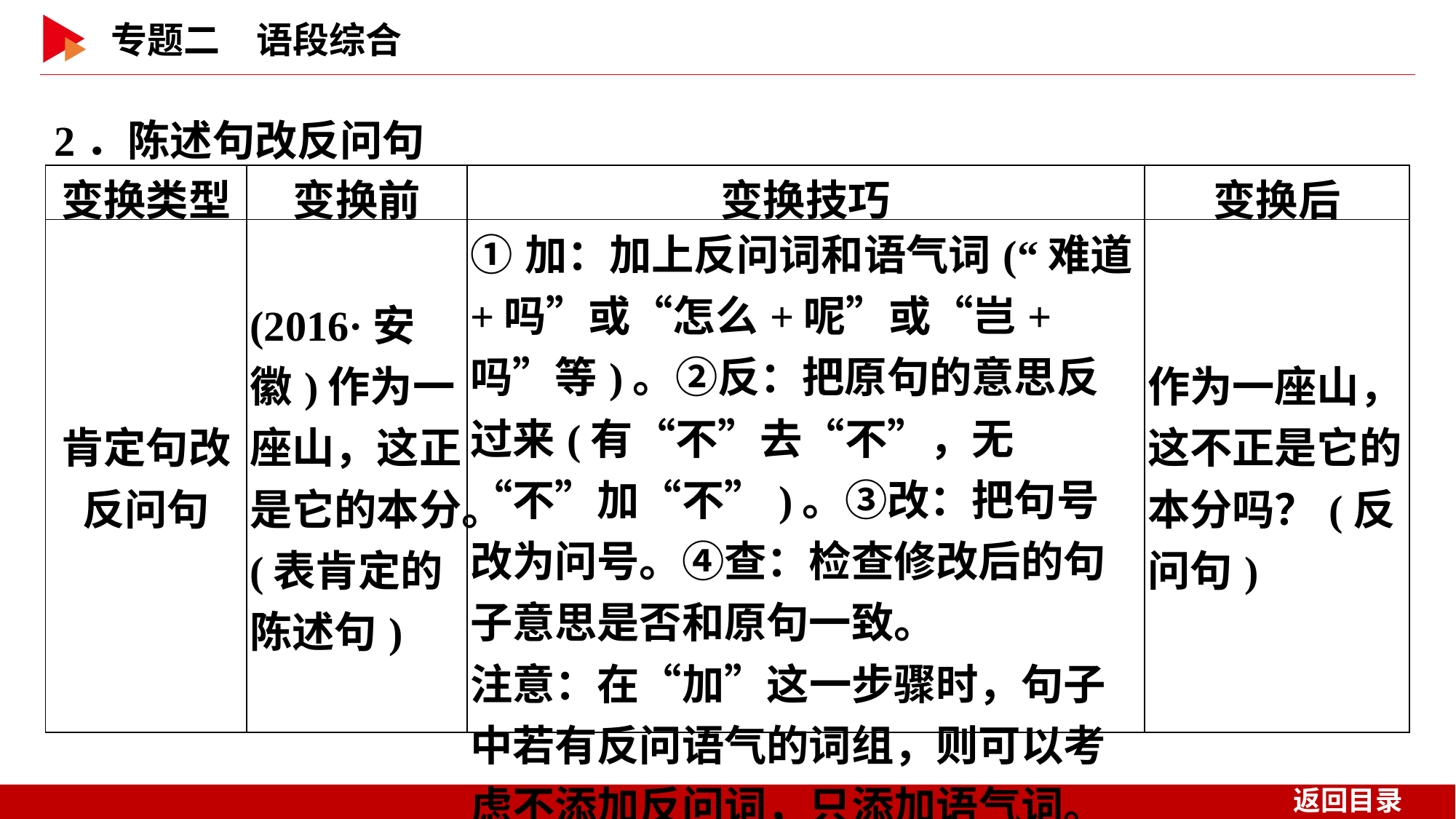

2．陈述句改反问句
| 变换类型 | 变换前 | 变换技巧 | 变换后 |
| --- | --- | --- | --- |
| 肯定句改 反问句 | (2016·安徽)作为一座山，这正是它的本分。(表肯定的陈述句) | ①加：加上反问词和语气词(“难道+吗”或“怎么+呢”或“岂+吗”等)。②反：把原句的意思反过来(有“不”去“不”，无“不”加“不”)。③改：把句号改为问号。④查：检查修改后的句子意思是否和原句一致。 注意：在“加”这一步骤时，句子中若有反问语气的词组，则可以考虑不添加反问词，只添加语气词。 | 作为一座山，这不正是它的本分吗？(反问句) |